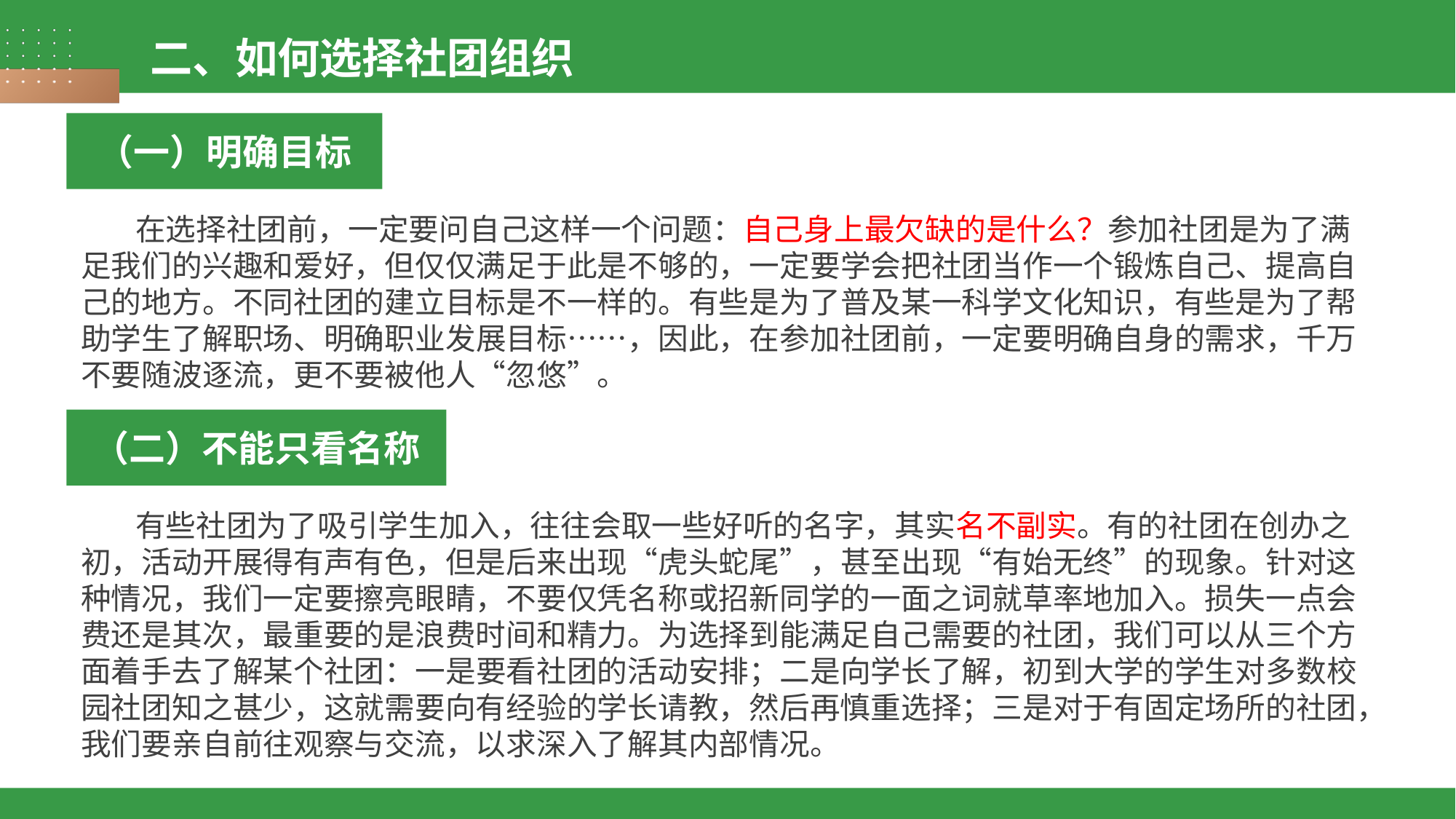

二、如何选择社团组织
（一）明确目标
       在选择社团前，一定要问自己这样一个问题：自己身上最欠缺的是什么？参加社团是为了满足我们的兴趣和爱好，但仅仅满足于此是不够的，一定要学会把社团当作一个锻炼自己、提高自己的地方。不同社团的建立目标是不一样的。有些是为了普及某一科学文化知识，有些是为了帮助学生了解职场、明确职业发展目标……，因此，在参加社团前，一定要明确自身的需求，千万不要随波逐流，更不要被他人“忽悠”。
（二）不能只看名称
       有些社团为了吸引学生加入，往往会取一些好听的名字，其实名不副实。有的社团在创办之初，活动开展得有声有色，但是后来出现“虎头蛇尾”，甚至出现“有始无终”的现象。针对这种情况，我们一定要擦亮眼睛，不要仅凭名称或招新同学的一面之词就草率地加入。损失一点会费还是其次，最重要的是浪费时间和精力。为选择到能满足自己需要的社团，我们可以从三个方面着手去了解某个社团：一是要看社团的活动安排；二是向学长了解，初到大学的学生对多数校园社团知之甚少，这就需要向有经验的学长请教，然后再慎重选择；三是对于有固定场所的社团，我们要亲自前往观察与交流，以求深入了解其内部情况。